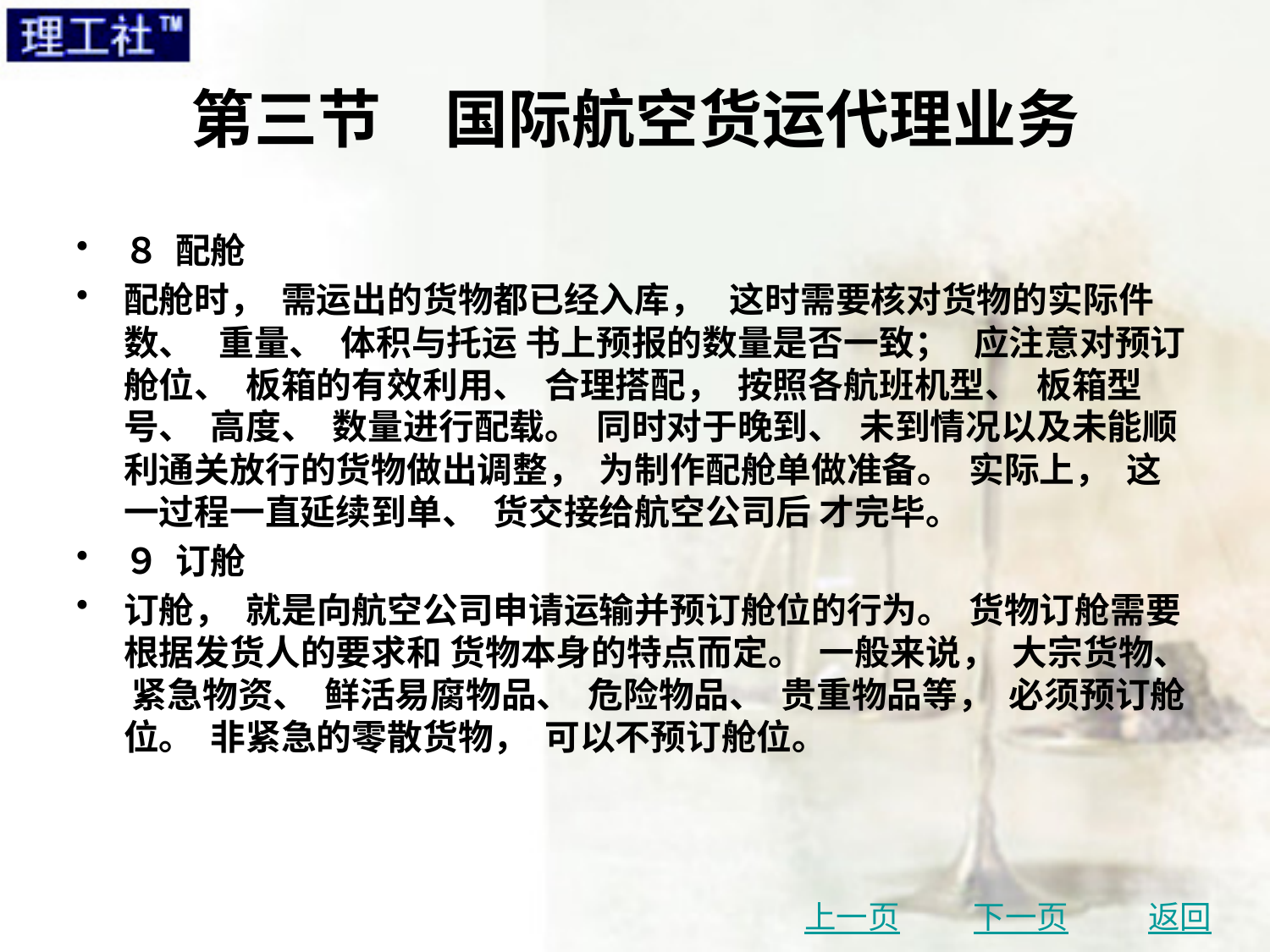

# 第三节　国际航空货运代理业务
８  配舱
配舱时，  需运出的货物都已经入库，   这时需要核对货物的实际件数、   重量、  体积与托运 书上预报的数量是否一致；   应注意对预订舱位、  板箱的有效利用、  合理搭配，  按照各航班机型、  板箱型号、  高度、  数量进行配载。  同时对于晚到、  未到情况以及未能顺利通关放行的货物做出调整，  为制作配舱单做准备。  实际上，  这一过程一直延续到单、  货交接给航空公司后 才完毕。
９  订舱
订舱，  就是向航空公司申请运输并预订舱位的行为。  货物订舱需要根据发货人的要求和 货物本身的特点而定。  一般来说，  大宗货物、  紧急物资、  鲜活易腐物品、  危险物品、  贵重物品等，  必须预订舱位。  非紧急的零散货物，  可以不预订舱位。

上一页
下一页
返回